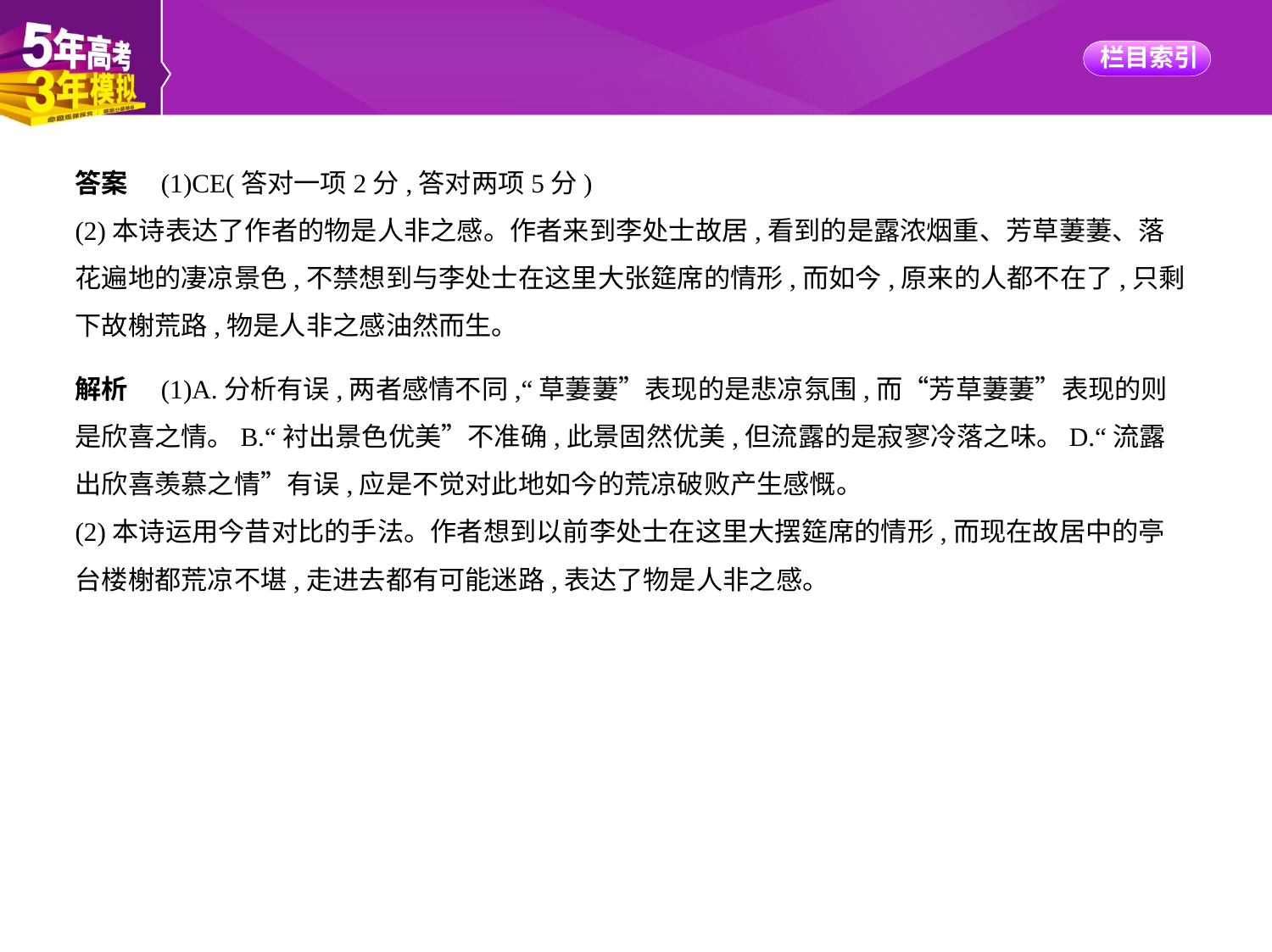

答案　(1)CE(答对一项2分,答对两项5分)
(2)本诗表达了作者的物是人非之感。作者来到李处士故居,看到的是露浓烟重、芳草萋萋、落
花遍地的凄凉景色,不禁想到与李处士在这里大张筵席的情形,而如今,原来的人都不在了,只剩
下故榭荒路,物是人非之感油然而生。
解析　(1)A.分析有误,两者感情不同,“草萋萋”表现的是悲凉氛围,而“芳草萋萋”表现的则
是欣喜之情。B.“衬出景色优美”不准确,此景固然优美,但流露的是寂寥冷落之味。D.“流露
出欣喜羡慕之情”有误,应是不觉对此地如今的荒凉破败产生感慨。
(2)本诗运用今昔对比的手法。作者想到以前李处士在这里大摆筵席的情形,而现在故居中的亭
台楼榭都荒凉不堪,走进去都有可能迷路,表达了物是人非之感。